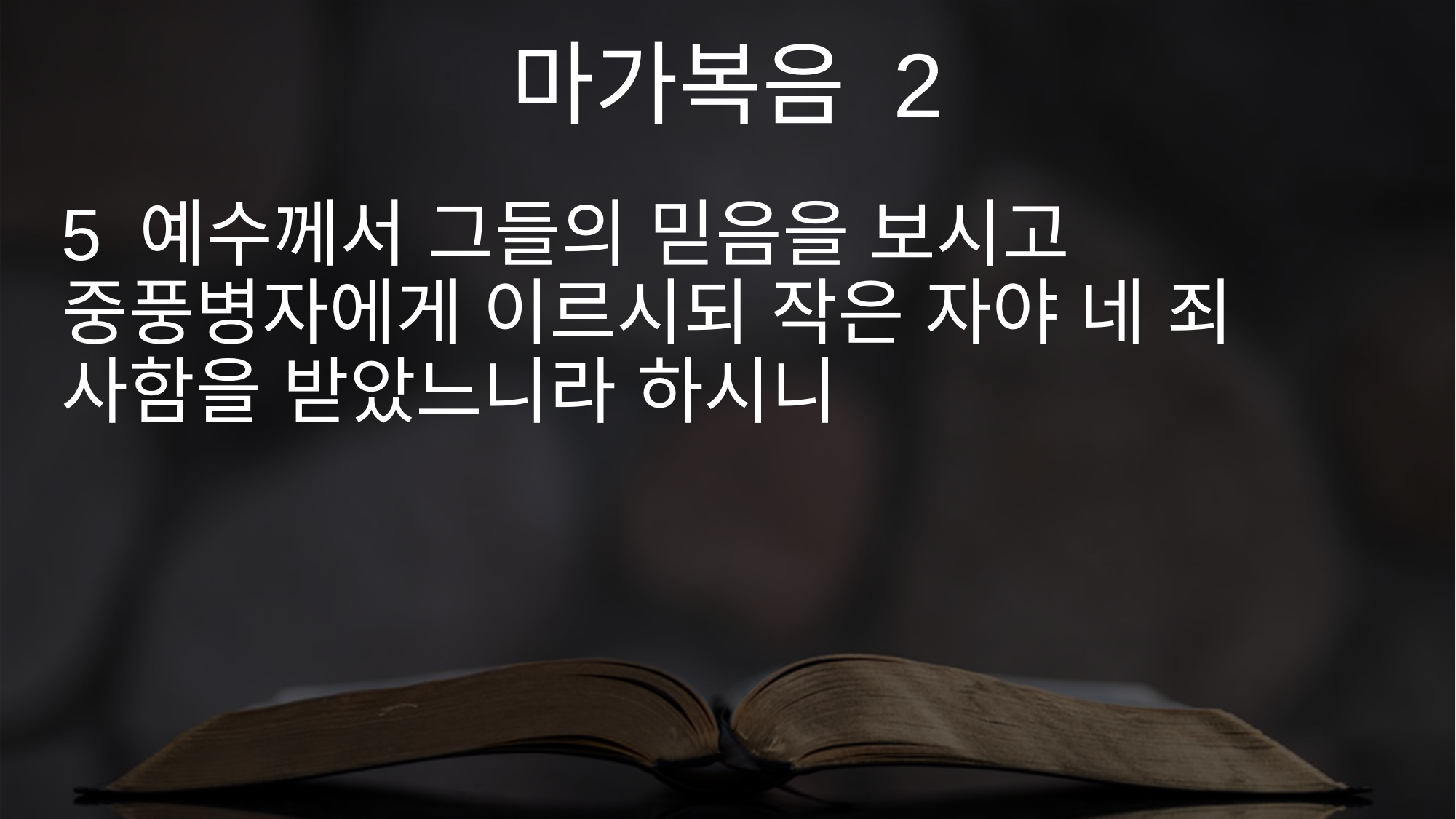

마가복음 2
5 예수께서 그들의 믿음을 보시고 중풍병자에게 이르시되 작은 자야 네 죄 사함을 받았느니라 하시니